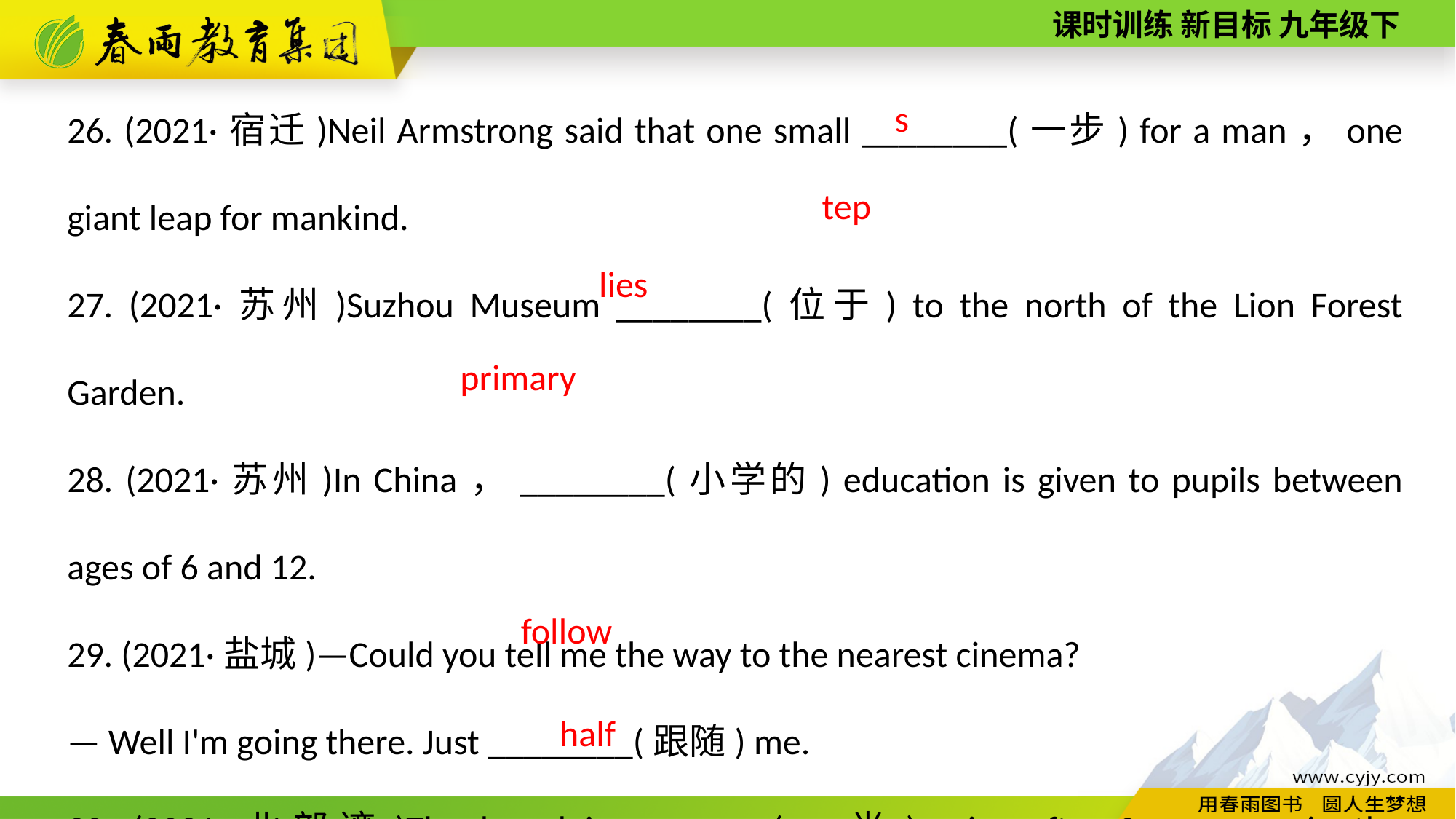

step
26. (2021·宿迁)Neil Armstrong said that one small ________(一步) for a man，one giant leap for mankind.
27. (2021·苏州)Suzhou Museum ________(位于) to the north of the Lion Forest Garden.
28. (2021·苏州)In China，________(小学的) education is given to pupils between ages of 6 and 12.
29. (2021·盐城)—Could you tell me the way to the nearest cinema?
— Well I'm going there. Just ________(跟随) me.
30. (2021·北部湾)The bread is ________(一半) price after 9 p．m. in the supermarket.
lies
primary
follow
half